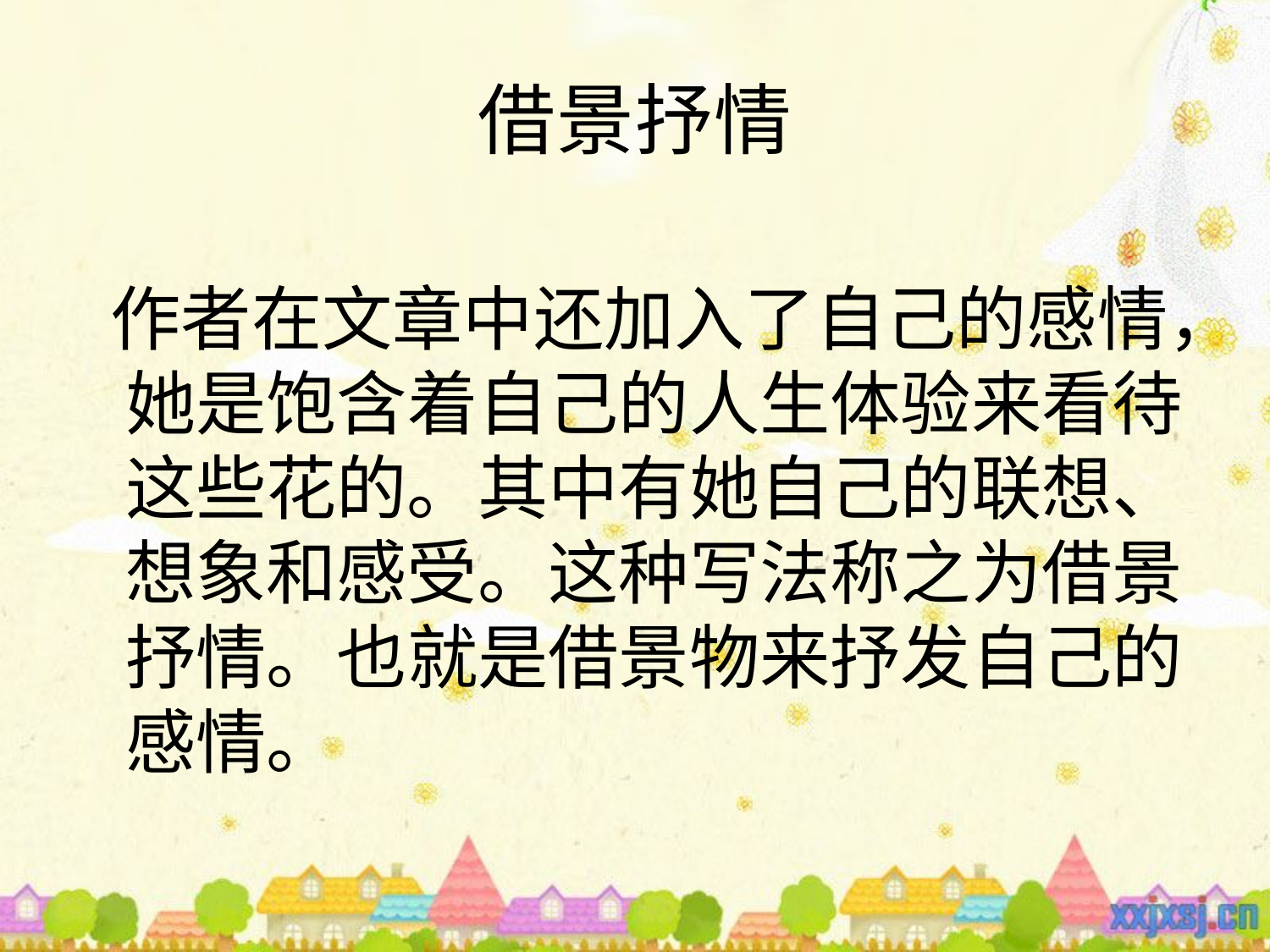

# 借景抒情

 作者在文章中还加入了自己的感情，她是饱含着自己的人生体验来看待这些花的。其中有她自己的联想、想象和感受。这种写法称之为借景抒情。也就是借景物来抒发自己的感情。